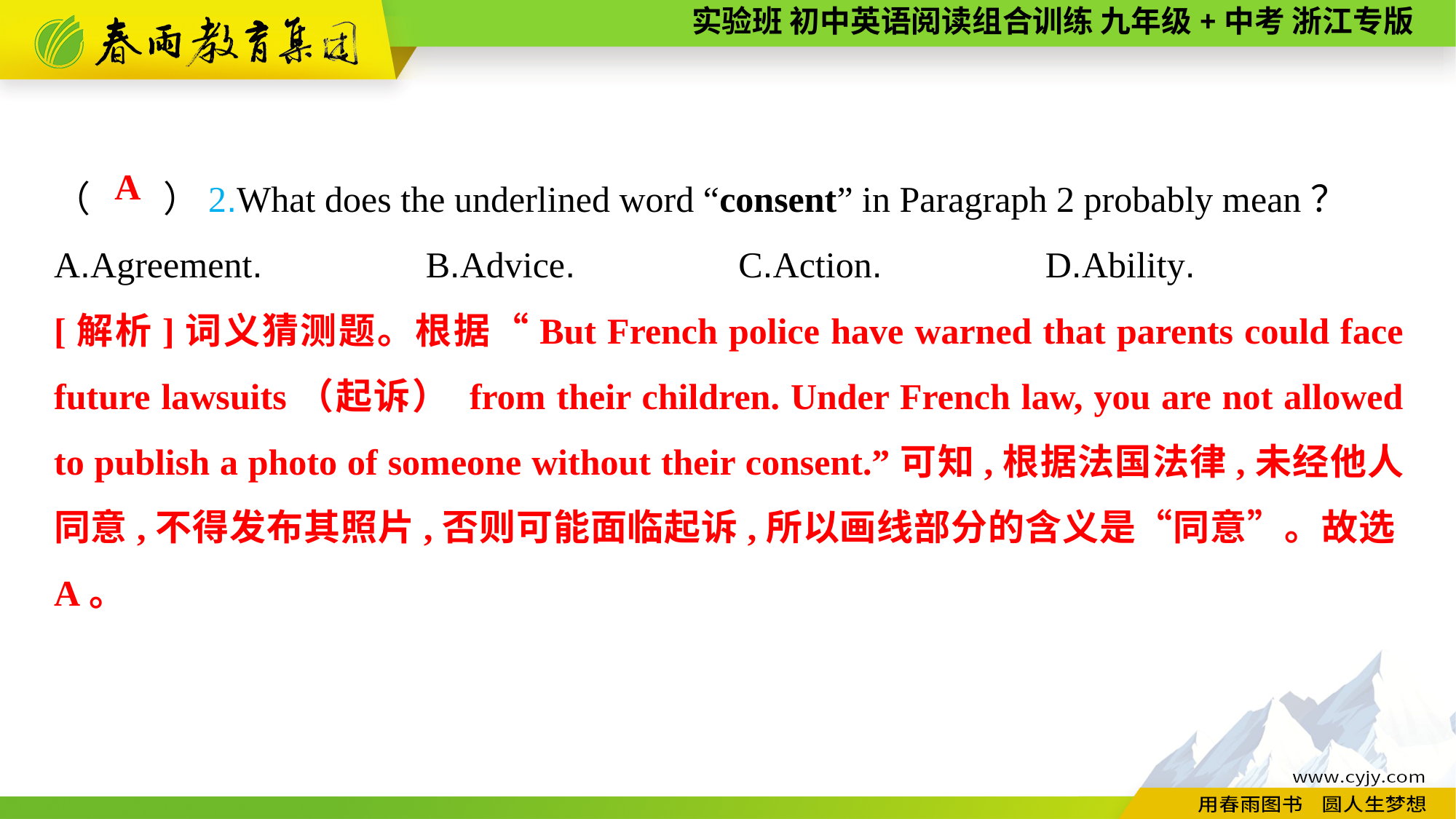

（　　）2.What does the underlined word “consent” in Paragraph 2 probably mean？
A.Agreement.　　　　B.Advice.　　　　C.Action.　　　　D.Ability.
A
[解析]词义猜测题。根据“But French police have warned that parents could face future lawsuits（起诉） from their children. Under French law, you are not allowed to publish a photo of someone without their consent.”可知,根据法国法律,未经他人同意,不得发布其照片,否则可能面临起诉,所以画线部分的含义是“同意”。故选A。